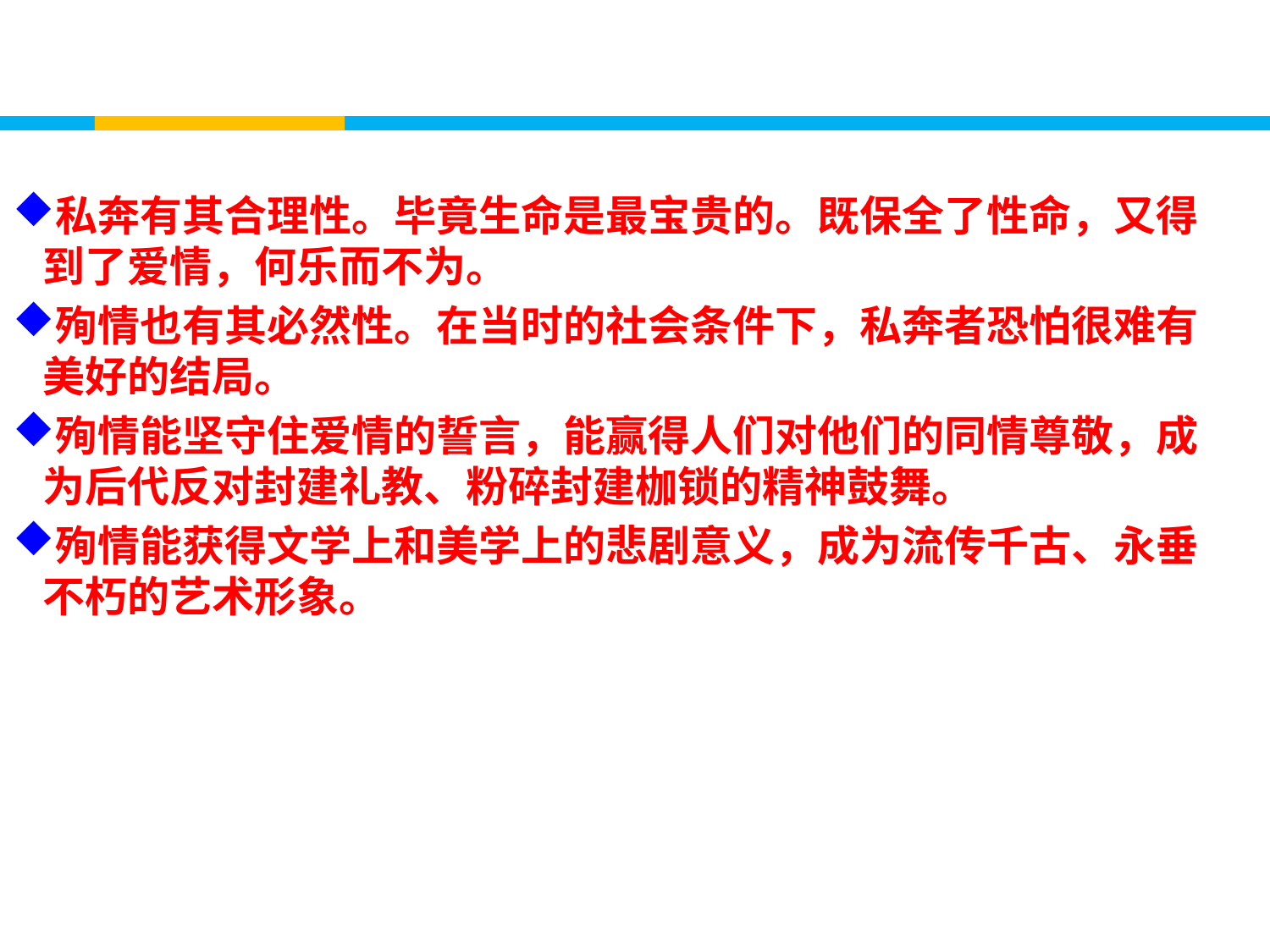

私奔有其合理性。毕竟生命是最宝贵的。既保全了性命，又得到了爱情，何乐而不为。
殉情也有其必然性。在当时的社会条件下，私奔者恐怕很难有美好的结局。
殉情能坚守住爱情的誓言，能赢得人们对他们的同情尊敬，成为后代反对封建礼教、粉碎封建枷锁的精神鼓舞。
殉情能获得文学上和美学上的悲剧意义，成为流传千古、永垂不朽的艺术形象。